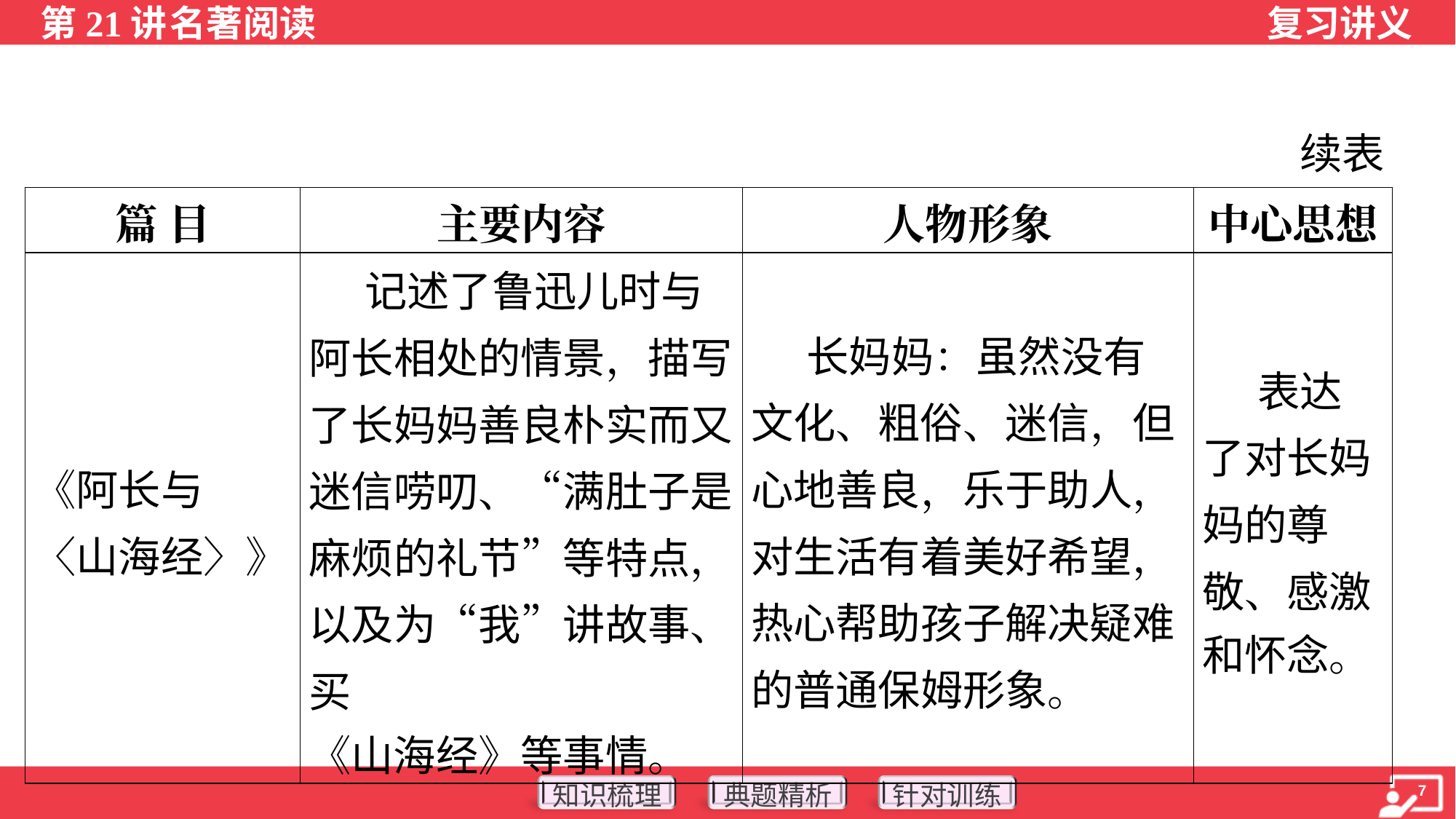

续表
| 篇 目 | 主要内容 | 人物形象 | 中心思想 |
| --- | --- | --- | --- |
| 《阿长与 〈山海经〉》 | 记述了鲁迅儿时与 阿长相处的情景，描写 了长妈妈善良朴实而又 迷信唠叨、“满肚子是 麻烦的礼节”等特点， 以及为“我”讲故事、买 《山海经》等事情。 | 长妈妈：虽然没有文化、粗俗、迷信，但心地善良，乐于助人，对生活有着美好希望，热心帮助孩子解决疑难的普通保姆形象。 | 表达 了对长妈 妈的尊 敬、感激 和怀念。 |